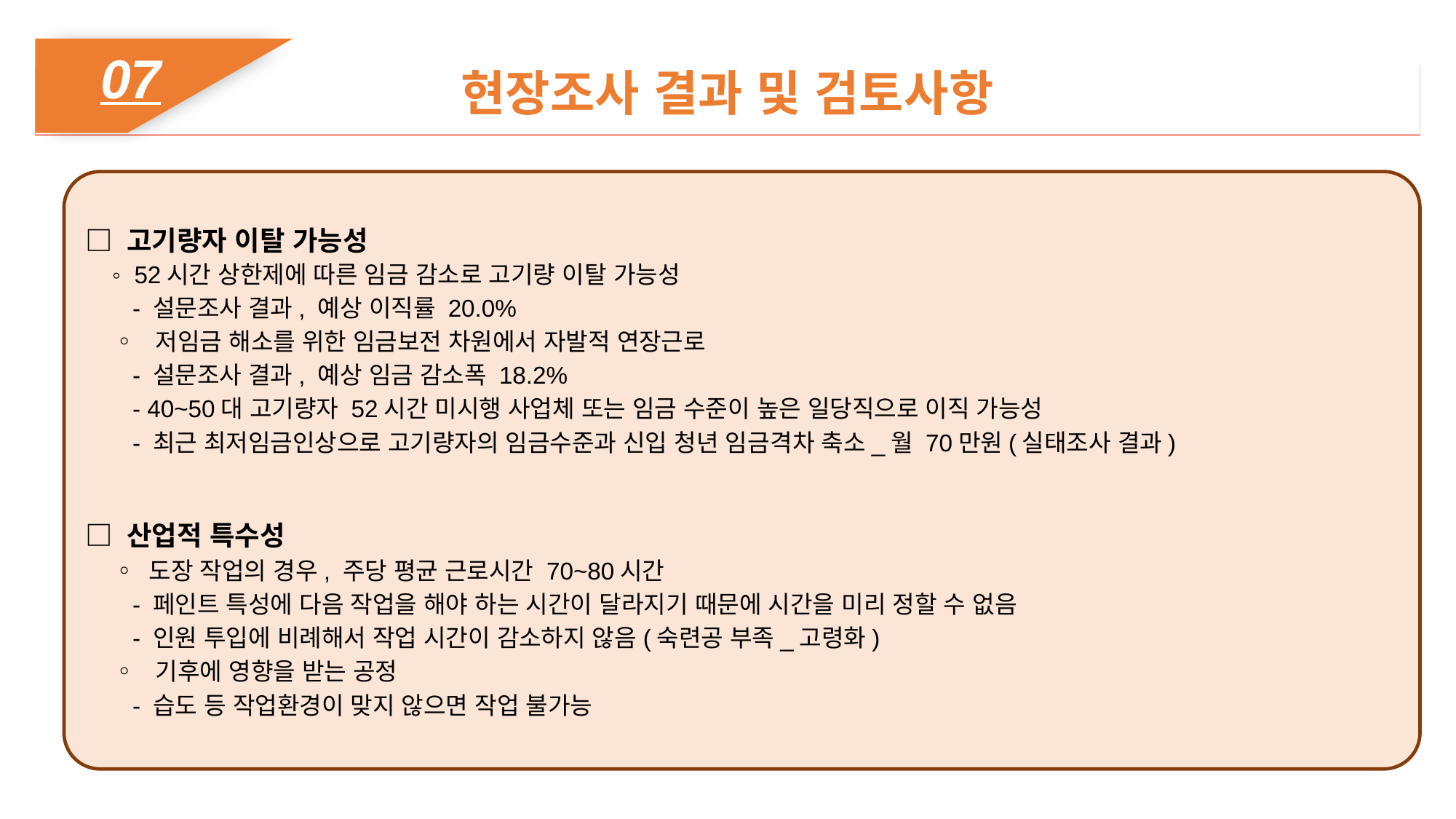

07
현장조사 결과 및 검토사항

□ 고기량자 이탈 가능성
    ◦  52시간 상한제에 따른 임금 감소로 고기량 이탈 가능성
       - 설문조사 결과, 예상 이직률 20.0%
    ◦  저임금 해소를 위한 임금보전 차원에서 자발적 연장근로
       - 설문조사 결과, 예상 임금 감소폭 18.2%
       - 40~50대 고기량자 52시간 미시행 사업체 또는 임금 수준이 높은 일당직으로 이직 가능성
       - 최근 최저임금인상으로 고기량자의 임금수준과 신입 청년 임금격차 축소_월 70만원(실태조사 결과)

□ 산업적 특수성
    ◦ 도장 작업의 경우, 주당 평균 근로시간 70~80시간
       - 페인트 특성에 다음 작업을 해야 하는 시간이 달라지기 때문에 시간을 미리 정할 수 없음
       - 인원 투입에 비례해서 작업 시간이 감소하지 않음(숙련공 부족_고령화)
    ◦  기후에 영향을 받는 공정
       - 습도 등 작업환경이 맞지 않으면 작업 불가능